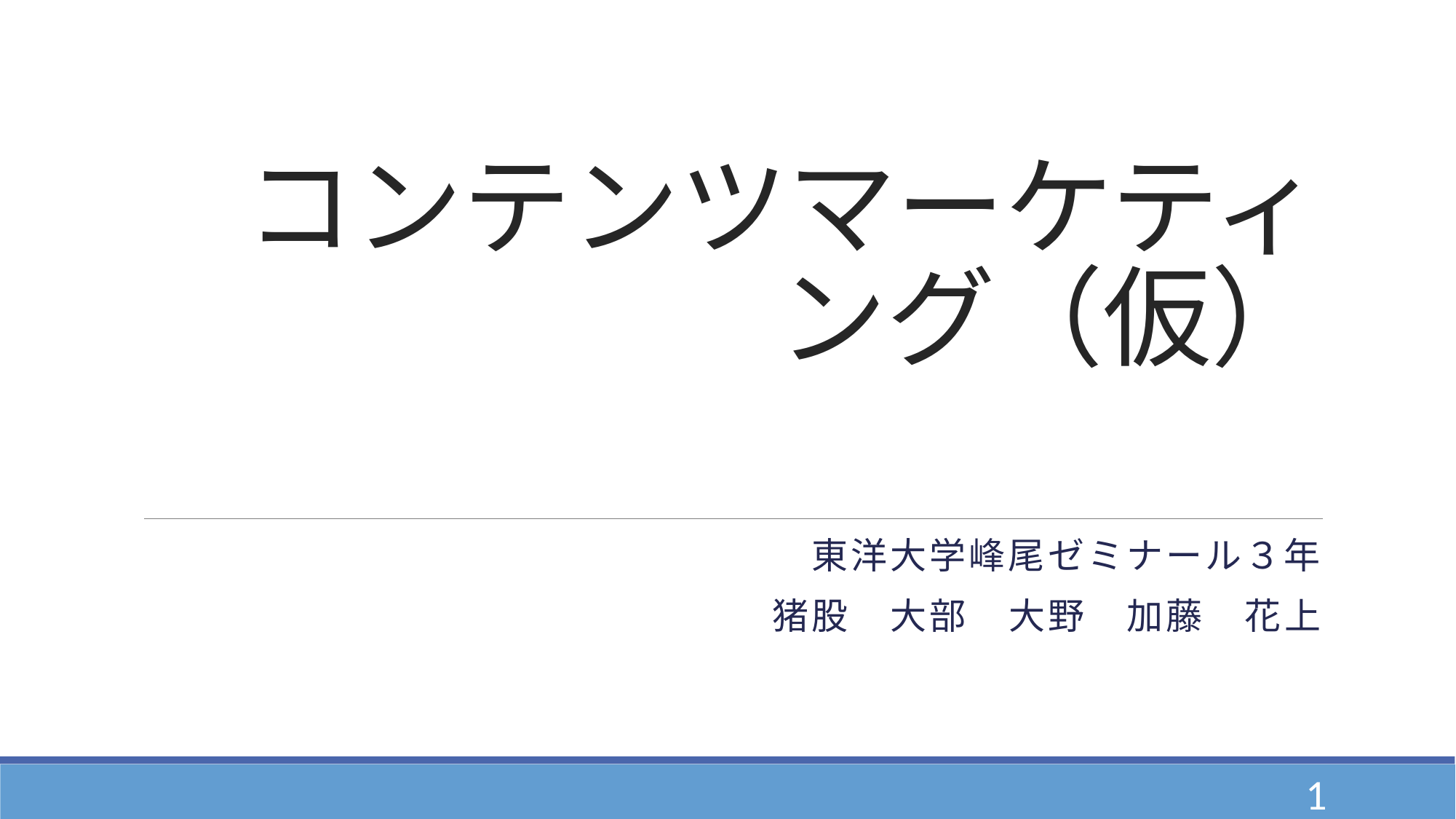

# コンテンツマーケティング（仮）
東洋大学峰尾ゼミナール３年
猪股　大部　大野　加藤　花上

1